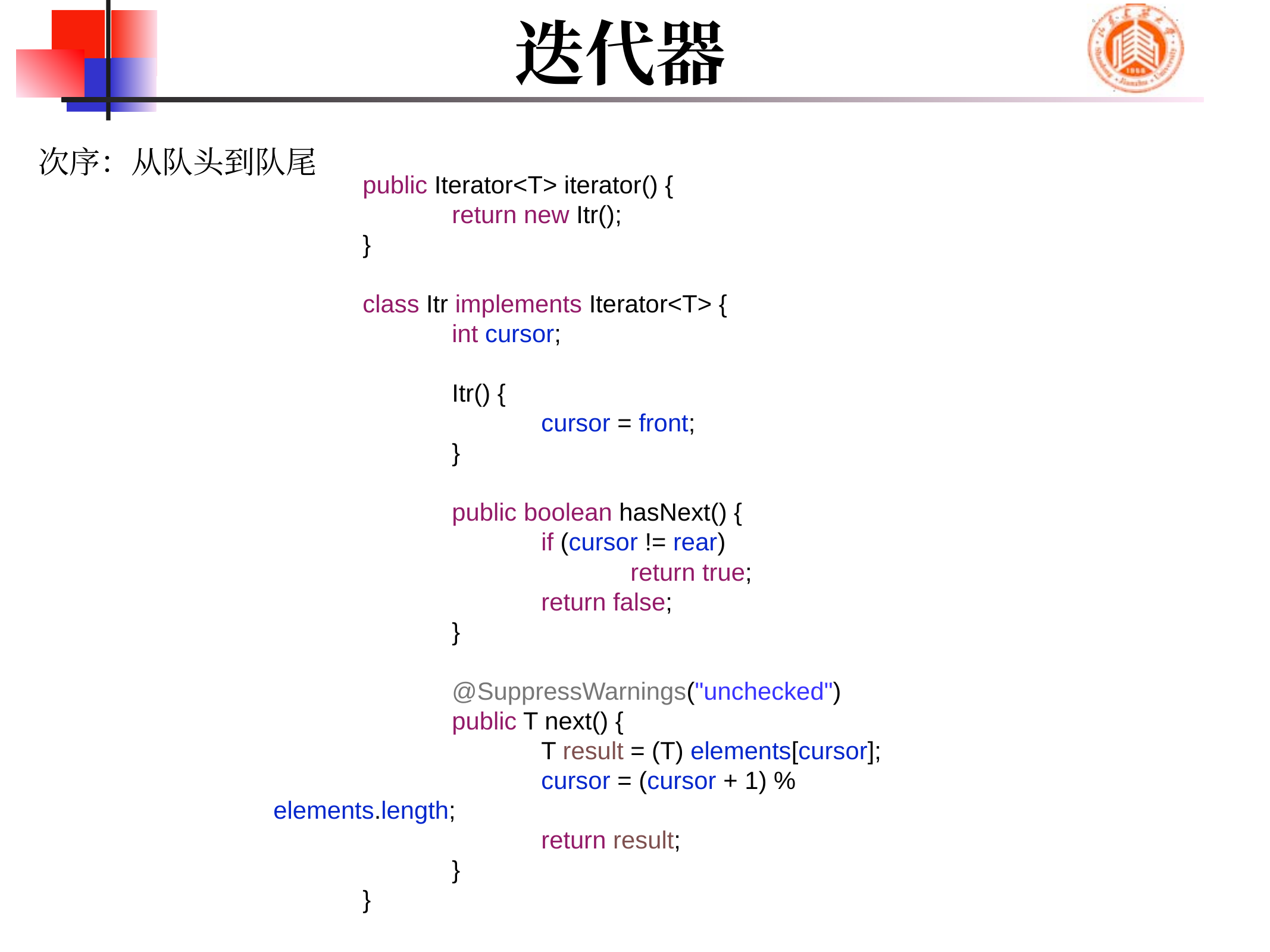

# 迭代器
次序：从队头到队尾
	public Iterator<T> iterator() {
		return new Itr();
	}

	class Itr implements Iterator<T> {
		int cursor;

		Itr() {
			cursor = front;
		}

		public boolean hasNext() {
			if (cursor != rear)
				return true;
			return false;
		}

		@SuppressWarnings("unchecked")
		public T next() {
			T result = (T) elements[cursor];
			cursor = (cursor + 1) % elements.length;
			return result;
		}
	}